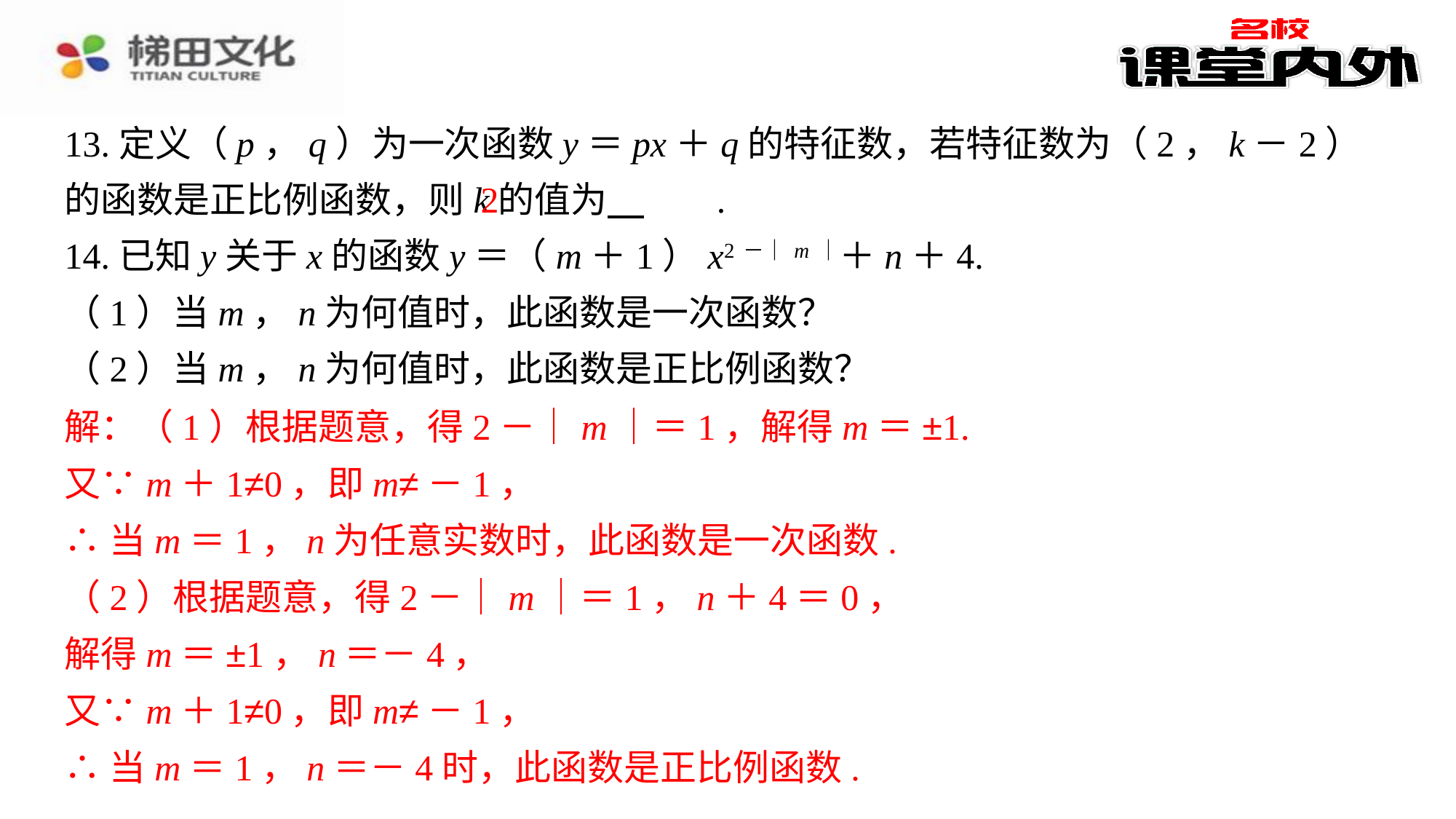

13.定义（p，q）为一次函数y＝px＋q的特征数，若特征数为（2，k－2）的函数是正比例函数，则k的值为 　2　⁠.
14.已知y关于x的函数y＝（m＋1）x2－｜m｜＋n＋4.
（1）当m，n为何值时，此函数是一次函数？
（2）当m，n为何值时，此函数是正比例函数？
解：（1）根据题意，得2－｜m｜＝1，解得m＝±1.⁠
又∵m＋1≠0，即m≠－1，⁠
∴当m＝1，n为任意实数时，此函数是一次函数.⁠
（2）根据题意，得2－｜m｜＝1，n＋4＝0，⁠
解得m＝±1，n＝－4，⁠
又∵m＋1≠0，即m≠－1，⁠
∴当m＝1，n＝－4时，此函数是正比例函数.⁠
2
解：（1）根据题意，得2－｜m｜＝1，解得m＝±1.
又∵m＋1≠0，即m≠－1，
∴当m＝1，n为任意实数时，此函数是一次函数.
（2）根据题意，得2－｜m｜＝1，n＋4＝0，
解得m＝±1，n＝－4，
又∵m＋1≠0，即m≠－1，
∴当m＝1，n＝－4时，此函数是正比例函数.